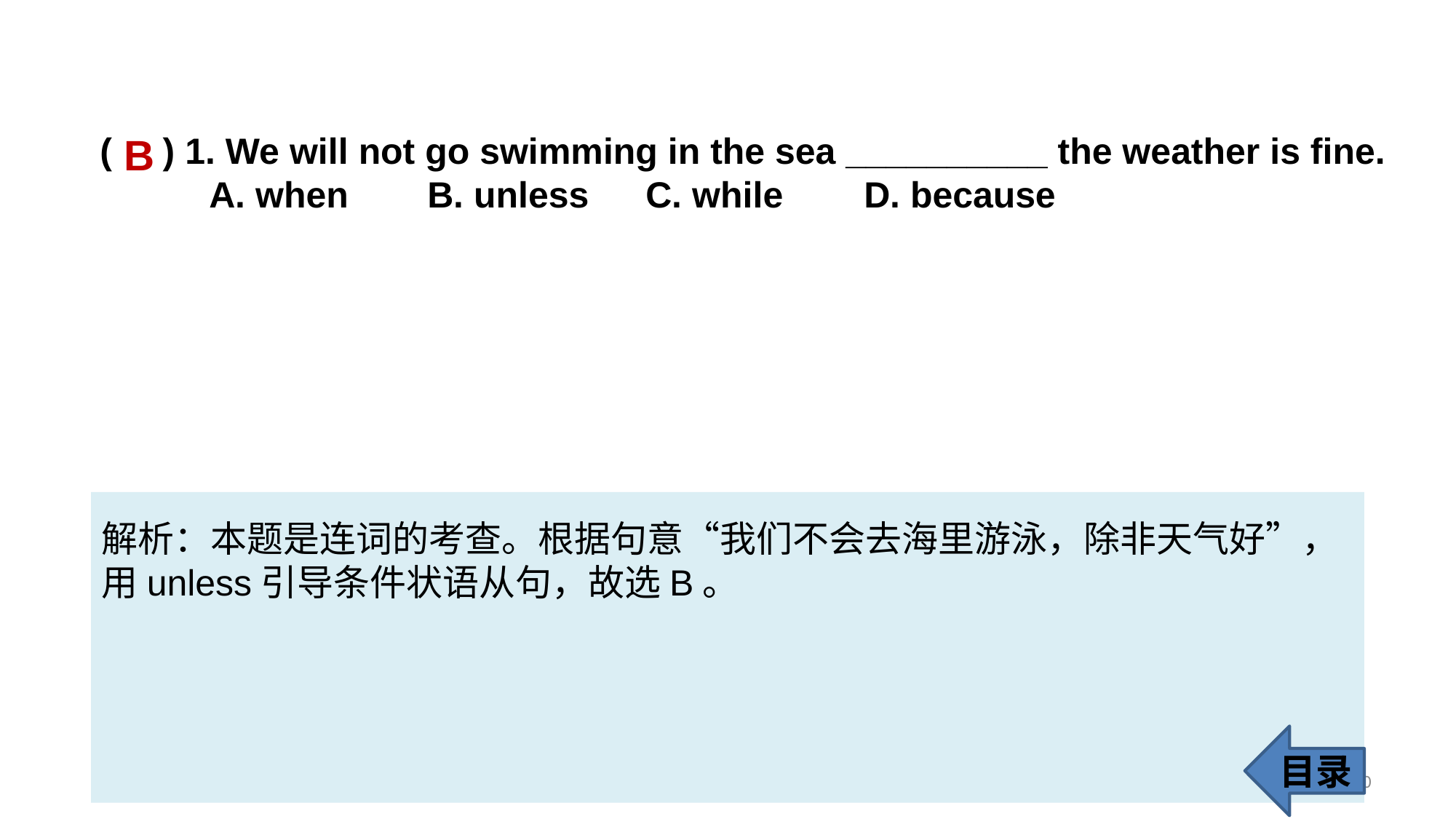

(     ) 1. We will not go swimming in the sea __________ the weather is fine.
	A. when 	B. unless 	C. while 	D. because
B

解析：本题是连词的考查。根据句意“我们不会去海里游泳，除非天气好”，
用unless引导条件状语从句，故选B。
目录
60